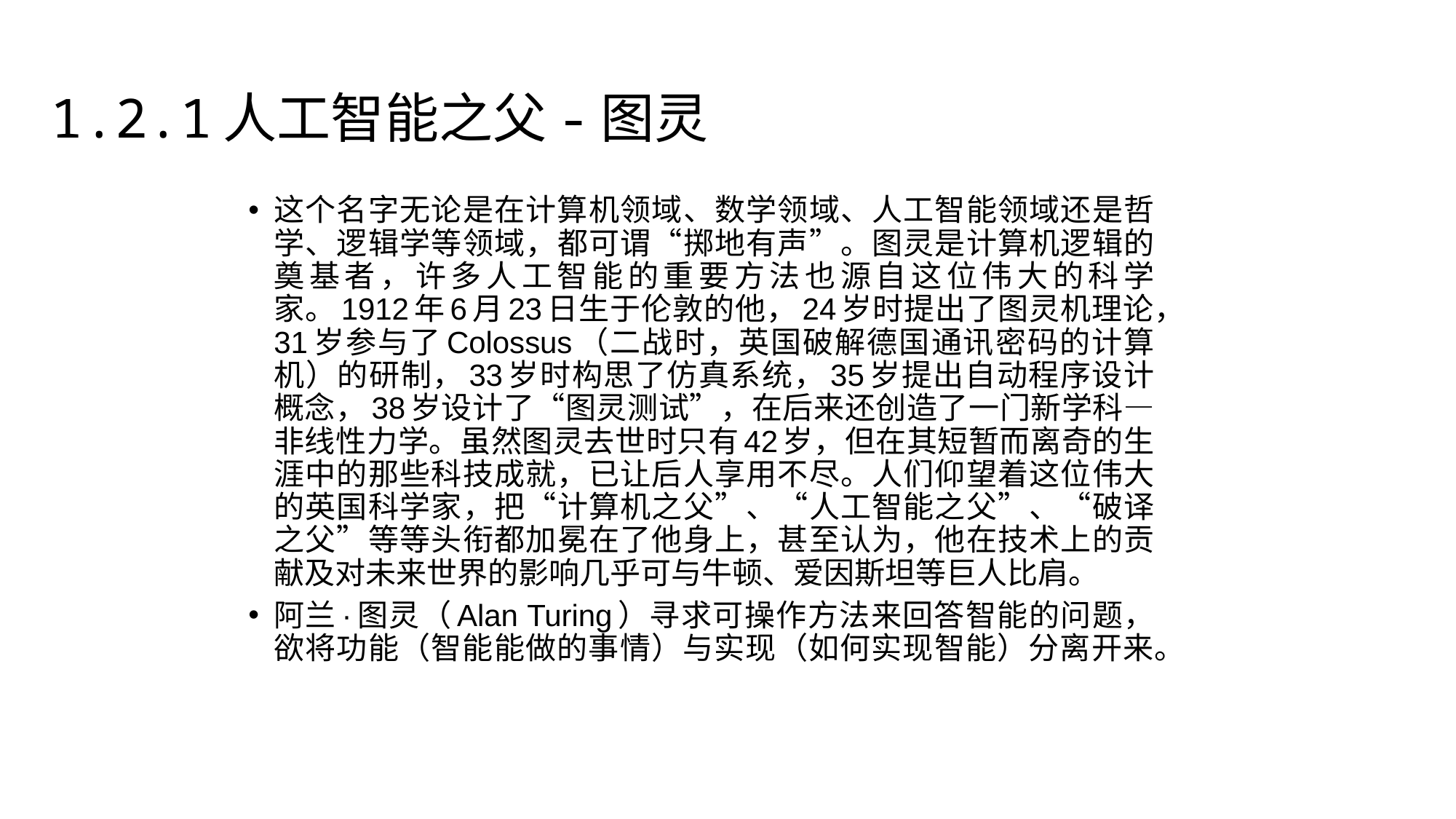

1.2.1人工智能之父-图灵

这个名字无论是在计算机领域、数学领域、人工智能领域还是哲学、逻辑学等领域，都可谓“掷地有声”。图灵是计算机逻辑的奠基者，许多人工智能的重要方法也源自这位伟大的科学家。1912年6月23日生于伦敦的他，24岁时提出了图灵机理论，31岁参与了Colossus（二战时，英国破解德国通讯密码的计算机）的研制，33岁时构思了仿真系统，35岁提出自动程序设计概念，38岁设计了“图灵测试”，在后来还创造了一门新学科—非线性力学。虽然图灵去世时只有42岁，但在其短暂而离奇的生涯中的那些科技成就，已让后人享用不尽。人们仰望着这位伟大的英国科学家，把“计算机之父”、“人工智能之父”、“破译之父”等等头衔都加冕在了他身上，甚至认为，他在技术上的贡献及对未来世界的影响几乎可与牛顿、爱因斯坦等巨人比肩。
阿兰·图灵（Alan Turing）寻求可操作方法来回答智能的问题，欲将功能（智能能做的事情）与实现（如何实现智能）分离开来。